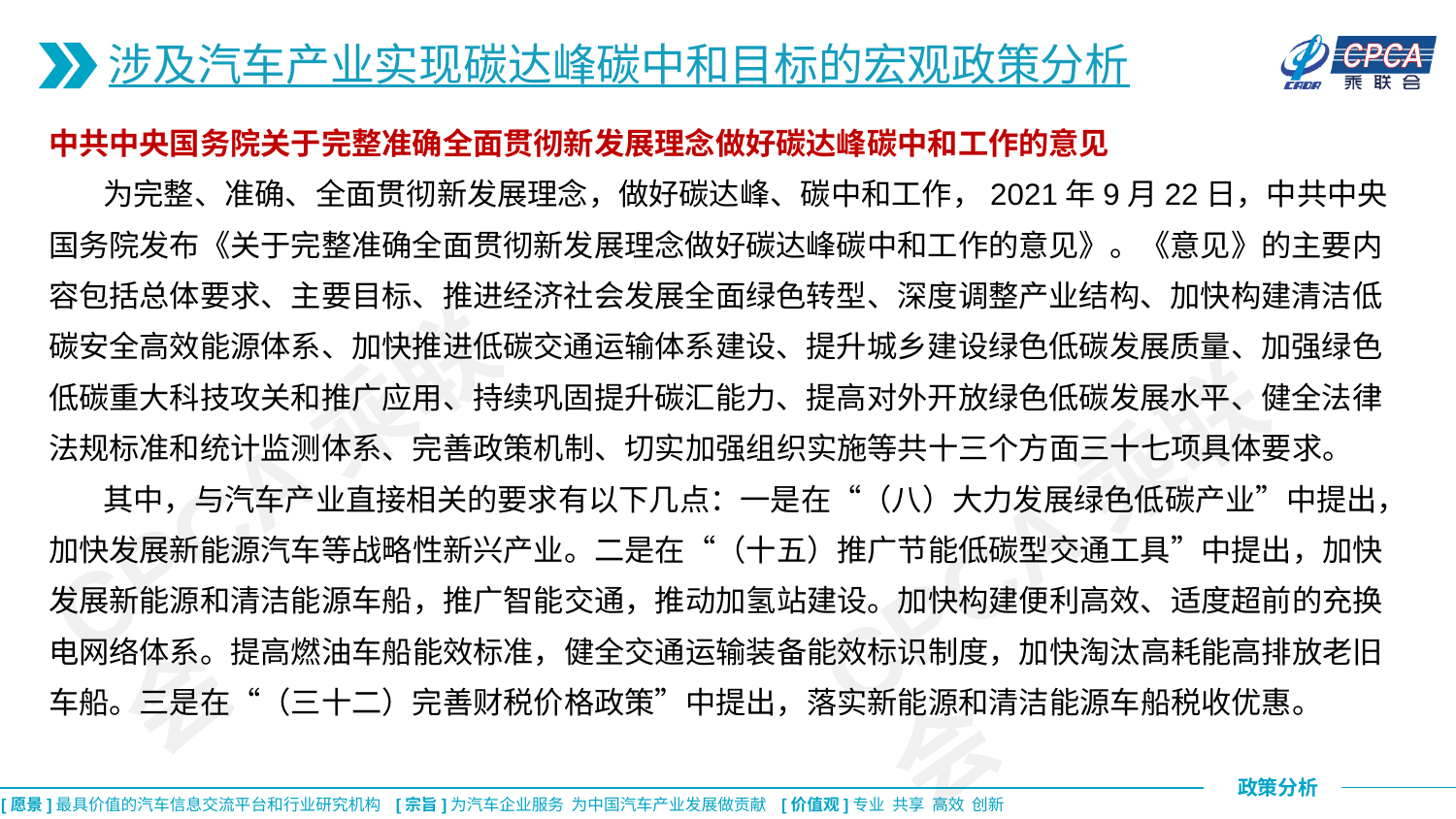

涉及汽车产业实现碳达峰碳中和目标的宏观政策分析
中共中央国务院关于完整准确全面贯彻新发展理念做好碳达峰碳中和工作的意见
       为完整、准确、全面贯彻新发展理念，做好碳达峰、碳中和工作，2021年9月22日，中共中央国务院发布《关于完整准确全面贯彻新发展理念做好碳达峰碳中和工作的意见》。《意见》的主要内容包括总体要求、主要目标、推进经济社会发展全面绿色转型、深度调整产业结构、加快构建清洁低碳安全高效能源体系、加快推进低碳交通运输体系建设、提升城乡建设绿色低碳发展质量、加强绿色低碳重大科技攻关和推广应用、持续巩固提升碳汇能力、提高对外开放绿色低碳发展水平、健全法律法规标准和统计监测体系、完善政策机制、切实加强组织实施等共十三个方面三十七项具体要求。
       其中，与汽车产业直接相关的要求有以下几点：一是在“（八）大力发展绿色低碳产业”中提出，加快发展新能源汽车等战略性新兴产业。二是在“（十五）推广节能低碳型交通工具”中提出，加快发展新能源和清洁能源车船，推广智能交通，推动加氢站建设。加快构建便利高效、适度超前的充换电网络体系。提高燃油车船能效标准，健全交通运输装备能效标识制度，加快淘汰高耗能高排放老旧车船。三是在“（三十二）完善财税价格政策”中提出，落实新能源和清洁能源车船税收优惠。
CPCA乘联会
CPCA乘联会